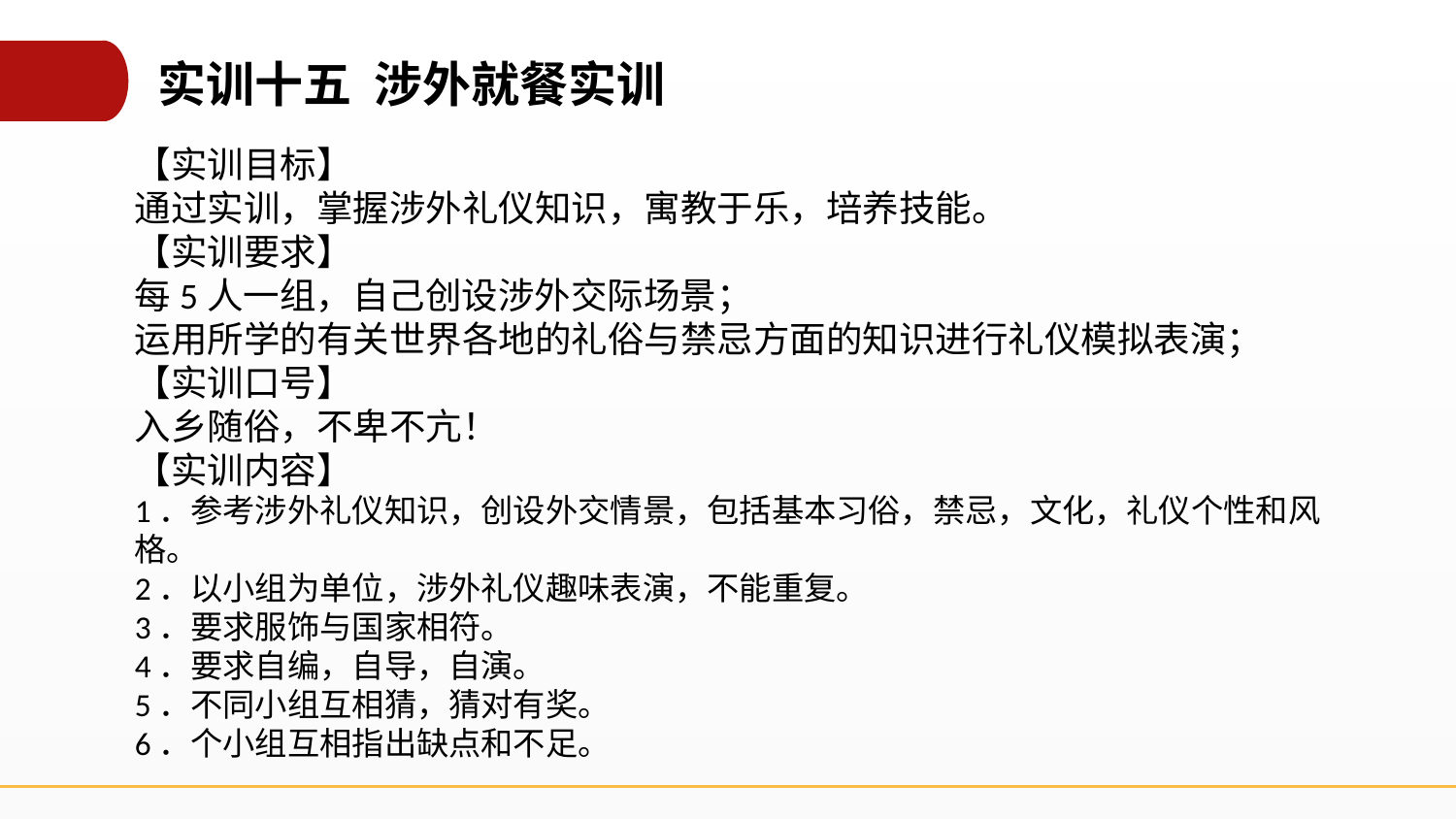

实训十五  涉外就餐实训
【实训目标】
通过实训，掌握涉外礼仪知识，寓教于乐，培养技能。
【实训要求】
每5人一组，自己创设涉外交际场景；
运用所学的有关世界各地的礼俗与禁忌方面的知识进行礼仪模拟表演；
【实训口号】
入乡随俗，不卑不亢！
【实训内容】
1．参考涉外礼仪知识，创设外交情景，包括基本习俗，禁忌，文化，礼仪个性和风格。
2．以小组为单位，涉外礼仪趣味表演，不能重复。
3．要求服饰与国家相符。
4．要求自编，自导，自演。
5．不同小组互相猜，猜对有奖。
6．个小组互相指出缺点和不足。